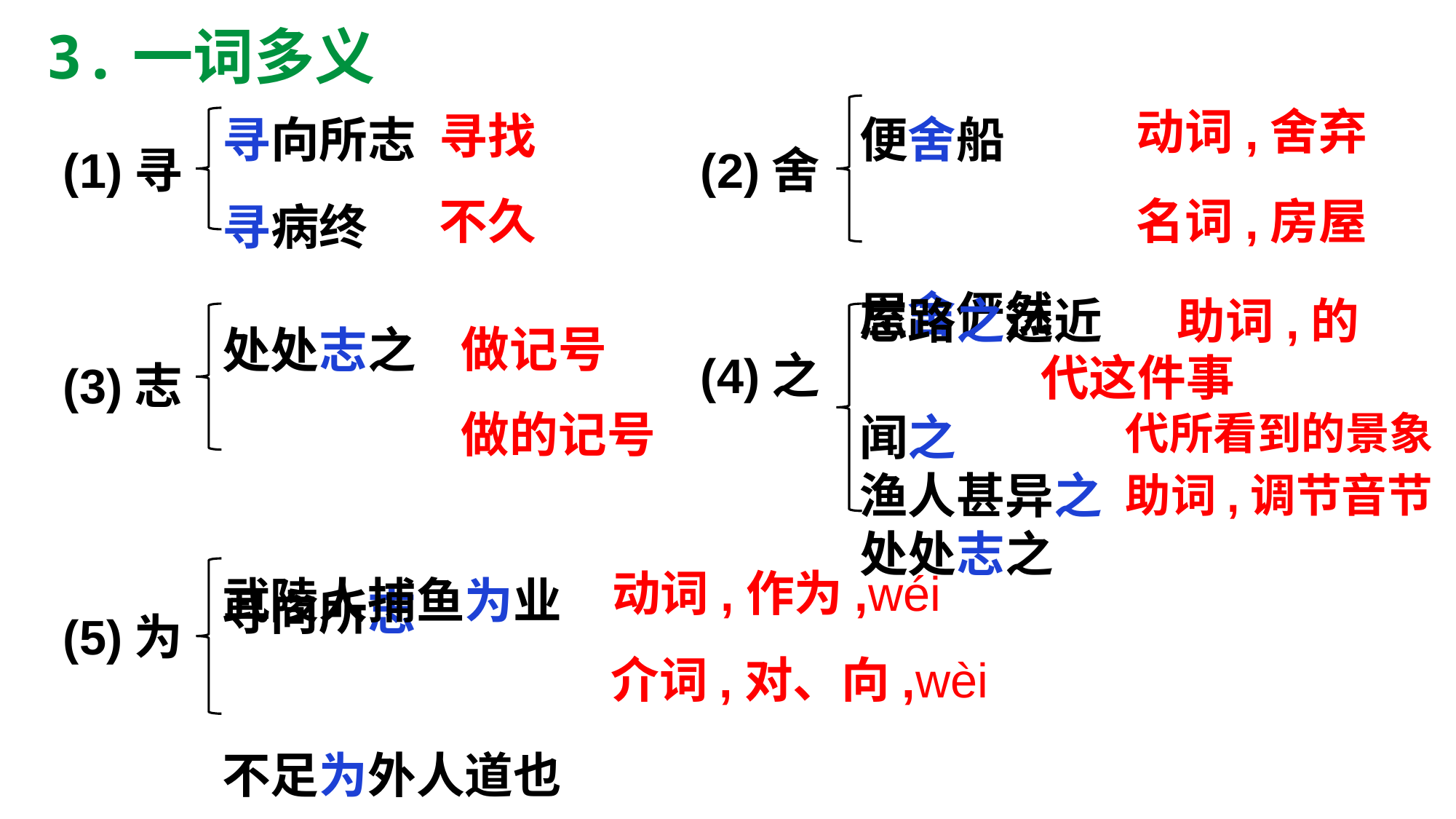

3.一词多义

寻向所志
寻病终
便舍船
屋舍俨然

动词,舍弃
寻找

(1)寻
(2)舍
名词,房屋
不久
处处志之
寻向所志

忘路之远近
闻之
渔人甚异之
处处志之

助词,的

做记号
(4)之
(3)志
代这件事
做的记号
代所看到的景象
助词,调节音节
武陵人捕鱼为业
不足为外人道也
动词,作为,wéi

(5)为
介词,对、向,wèi